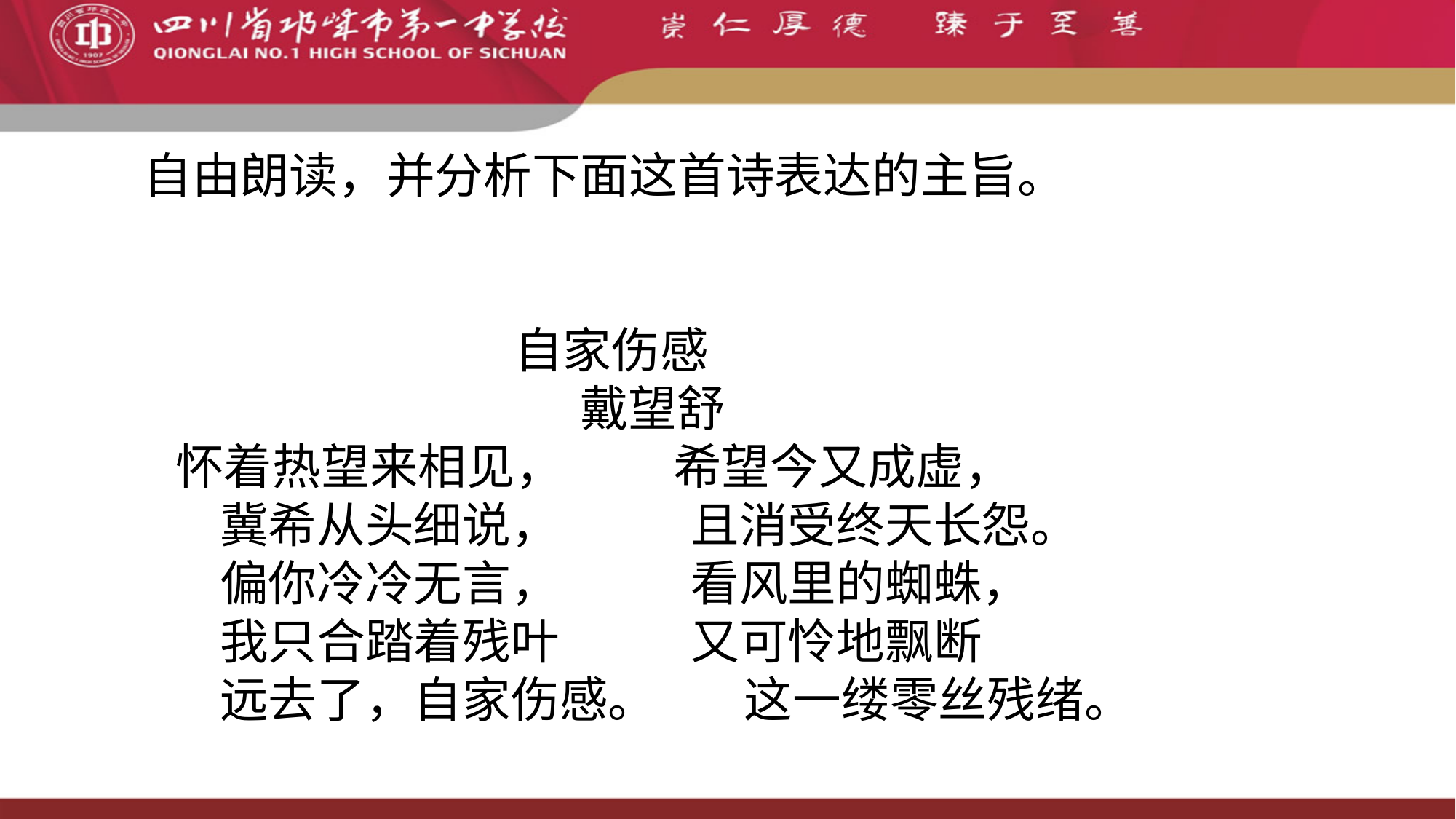

#
自由朗读，并分析下面这首诗表达的主旨。
                              自家伤感                                    戴望舒
怀着热望来相见，          希望今又成虚，   冀希从头细说，            且消受终天长怨。   偏你冷冷无言，            看风里的蜘蛛，   我只合踏着残叶            又可怜地飘断   远去了，自家伤感。        这一缕零丝残绪。